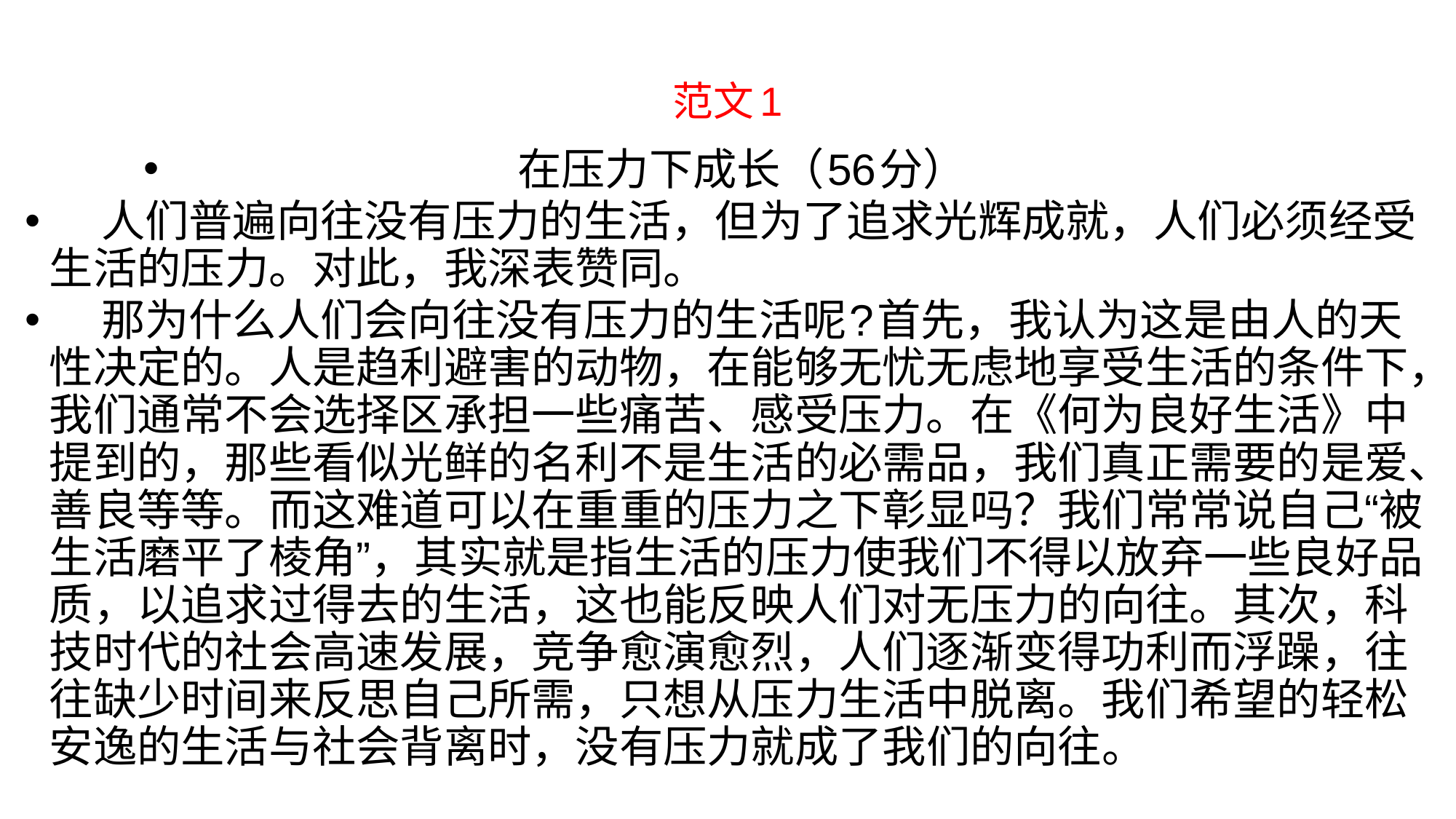

# 范文1
在压力下成长（56分）
    人们普遍向往没有压力的生活，但为了追求光辉成就，人们必须经受生活的压力。对此，我深表赞同。
    那为什么人们会向往没有压力的生活呢?首先，我认为这是由人的天性决定的。人是趋利避害的动物，在能够无忧无虑地享受生活的条件下，我们通常不会选择区承担一些痛苦、感受压力。在《何为良好生活》中提到的，那些看似光鲜的名利不是生活的必需品，我们真正需要的是爱、善良等等。而这难道可以在重重的压力之下彰显吗？我们常常说自己“被生活磨平了棱角”，其实就是指生活的压力使我们不得以放弃一些良好品质，以追求过得去的生活，这也能反映人们对无压力的向往。其次，科技时代的社会高速发展，竞争愈演愈烈，人们逐渐变得功利而浮躁，往往缺少时间来反思自己所需，只想从压力生活中脱离。我们希望的轻松安逸的生活与社会背离时，没有压力就成了我们的向往。